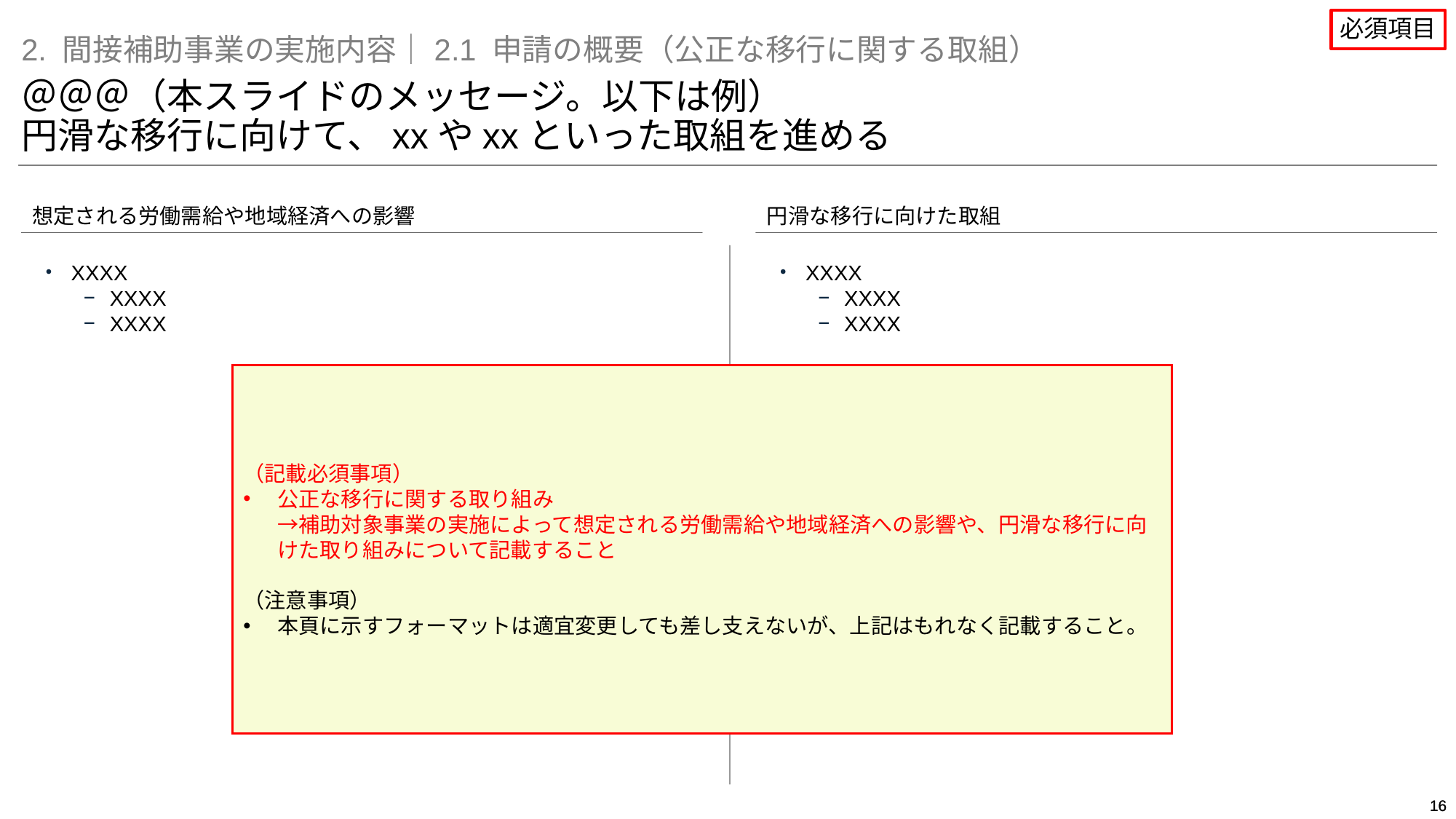

①基本的事項の審査
キ．公正な移行に関する取組（必須項目）
必須項目
2. 間接補助事業の実施内容｜2.1 申請の概要（公正な移行に関する取組）
＠＠＠（本スライドのメッセージ。以下は例）
円滑な移行に向けて、xxやxxといった取組を進める
想定される労働需給や地域経済への影響
円滑な移行に向けた取組
 ＞
XXXX
XXXX
XXXX
XXXX
XXXX
XXXX
（記載必須事項）
公正な移行に関する取り組み
→補助対象事業の実施によって想定される労働需給や地域経済への影響や、円滑な移行に向けた取り組みについて記載すること

（注意事項）
本頁に示すフォーマットは適宜変更しても差し支えないが、上記はもれなく記載すること。